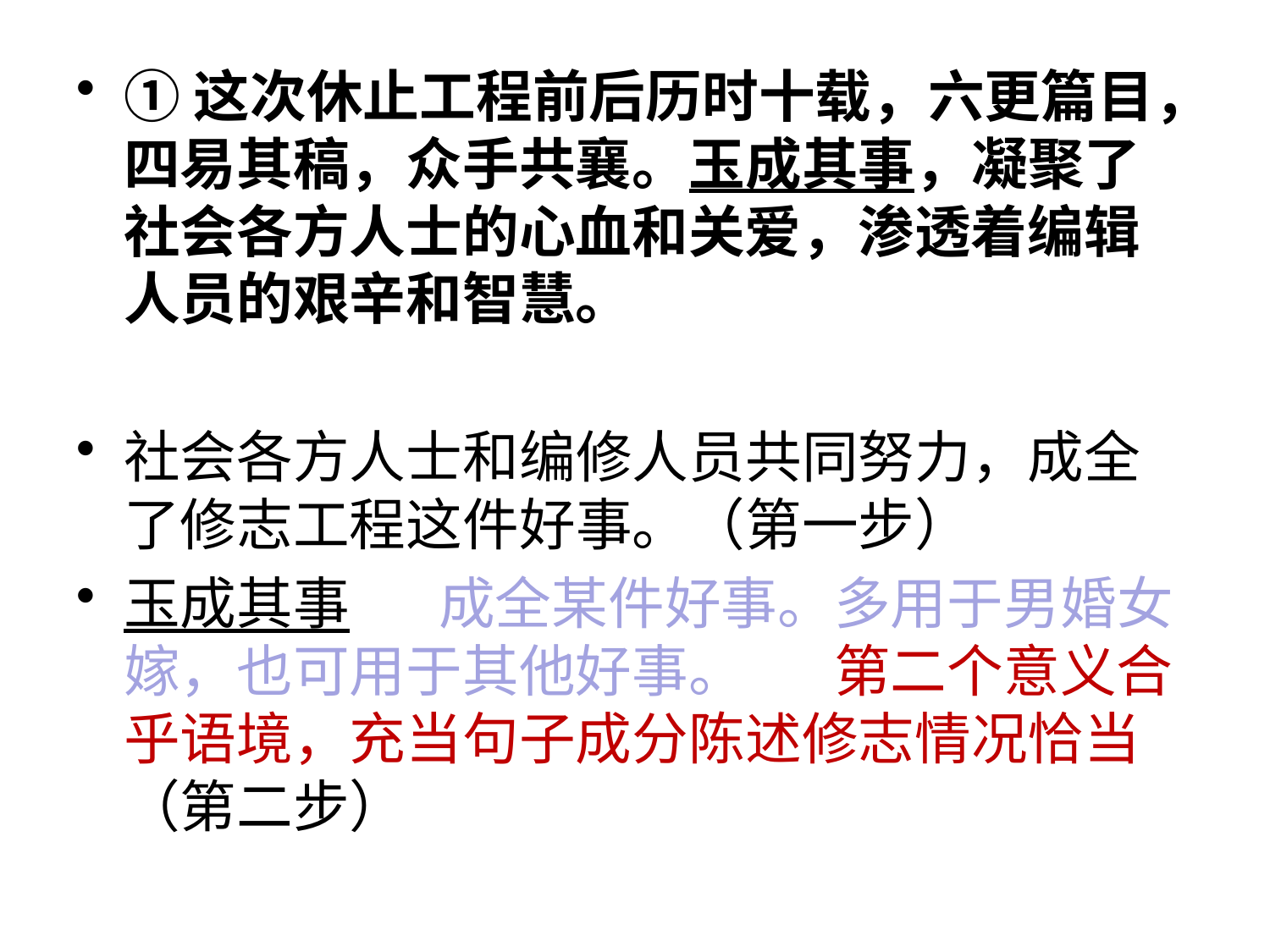

①这次休止工程前后历时十载，六更篇目，四易其稿，众手共襄。玉成其事，凝聚了社会各方人士的心血和关爱，渗透着编辑人员的艰辛和智慧。

社会各方人士和编修人员共同努力，成全了修志工程这件好事。（第一步）
玉成其事       成全某件好事。多用于男婚女嫁，也可用于其他好事。       第二个意义合乎语境，充当句子成分陈述修志情况恰当（第二步）